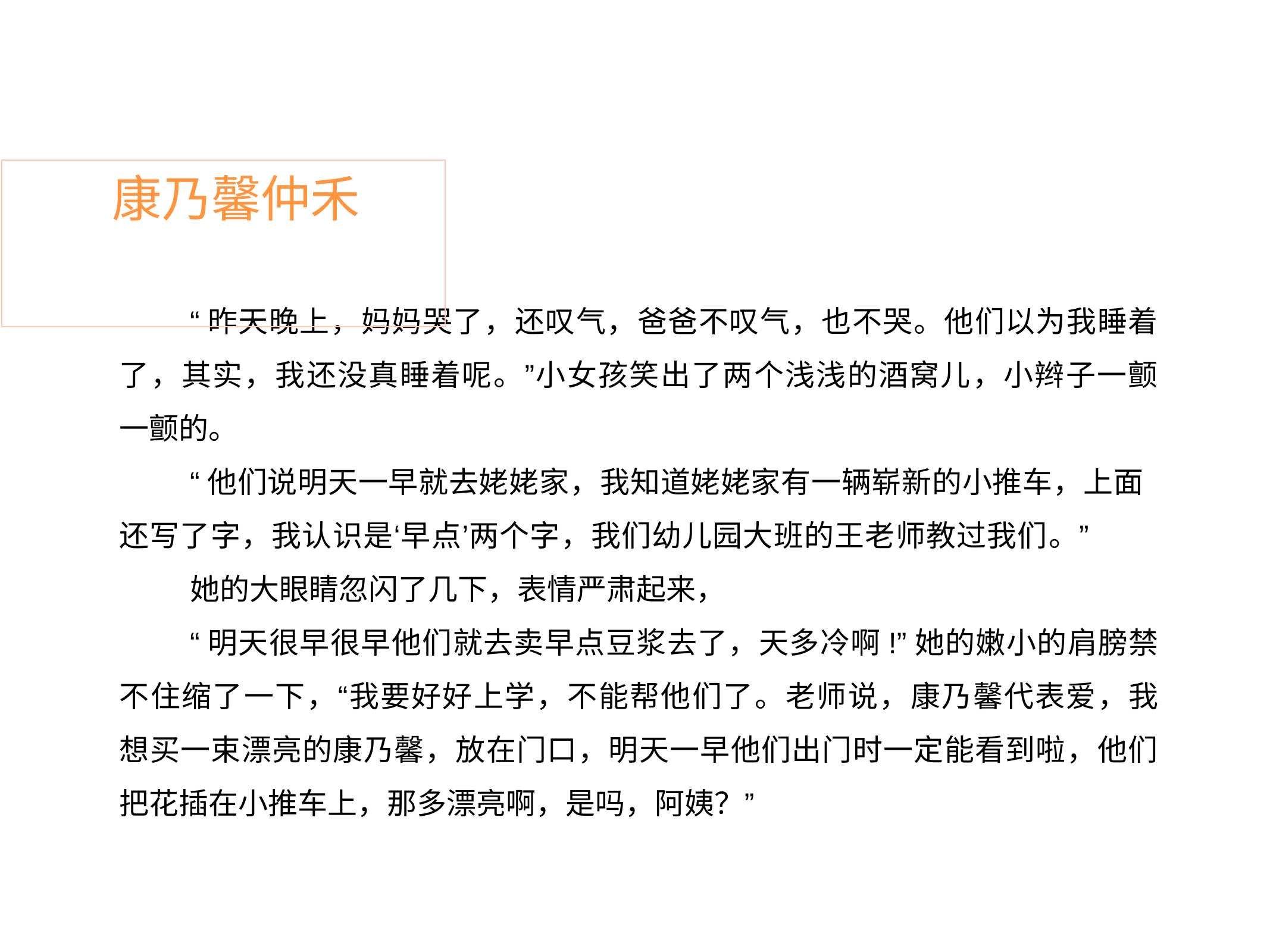

# 康乃馨仲禾
“昨天晚上，妈妈哭了，还叹气，爸爸不叹气，也不哭。他们以为我睡着 了，其实，我还没真睡着呢。”小女孩笑出了两个浅浅的酒窝儿，小辫子一颤 一颤的。
“他们说明天一早就去姥姥家，我知道姥姥家有一辆崭新的小推车，上面 还写了字，我认识是‘早点’两个字，我们幼儿园大班的王老师教过我们。”
她的大眼睛忽闪了几下，表情严肃起来，
“明天很早很早他们就去卖早点豆浆去了，天多冷啊!”她的嫩小的肩膀禁 不住缩了一下，“我要好好上学，不能帮他们了。老师说，康乃馨代表爱，我 想买一束漂亮的康乃馨，放在门口，明天一早他们出门时一定能看到啦，他们 把花插在小推车上，那多漂亮啊，是吗，阿姨？”